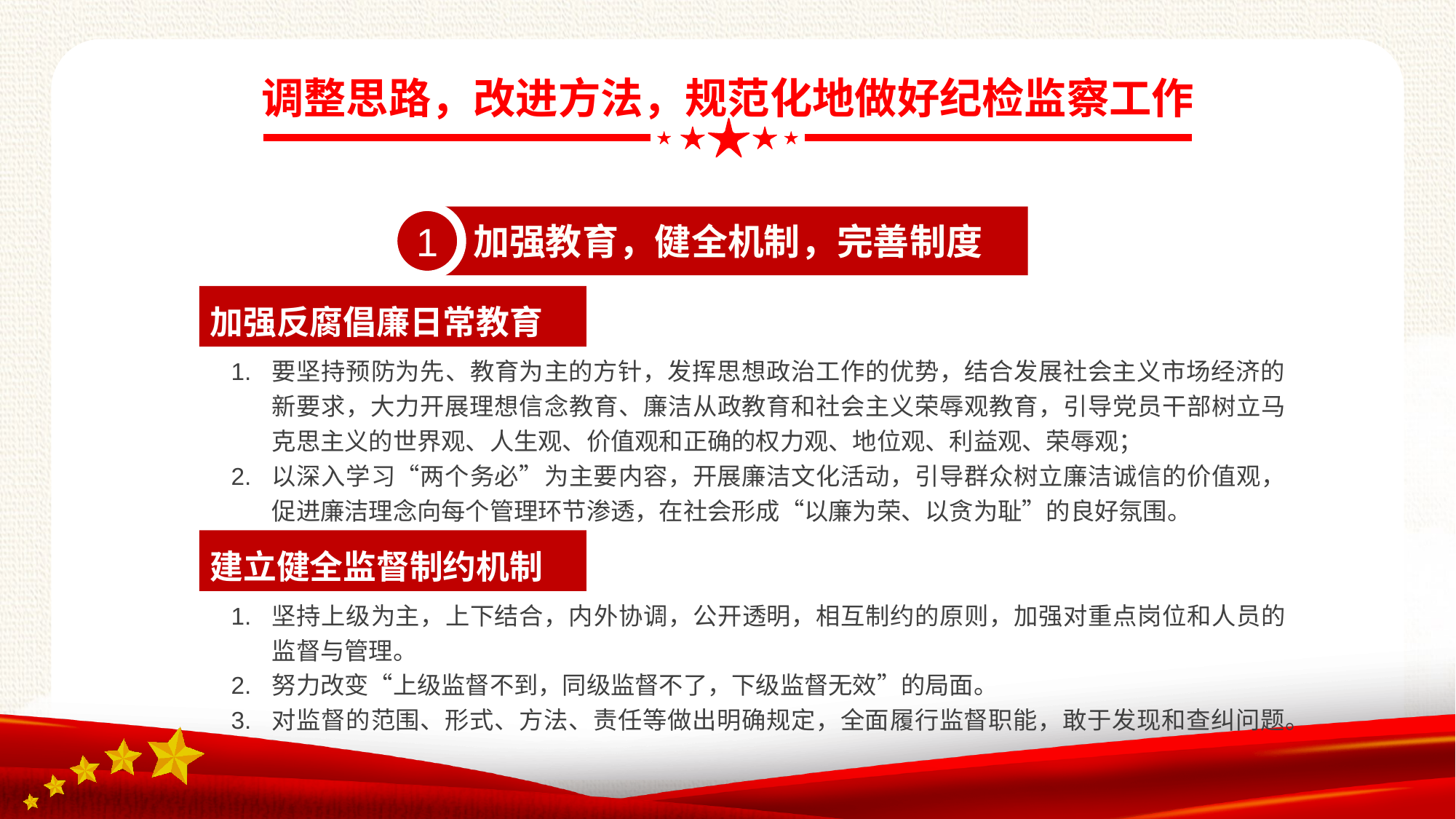

1
加强教育，健全机制，完善制度
加强反腐倡廉日常教育
要坚持预防为先、教育为主的方针，发挥思想政治工作的优势，结合发展社会主义市场经济的新要求，大力开展理想信念教育、廉洁从政教育和社会主义荣辱观教育，引导党员干部树立马克思主义的世界观、人生观、价值观和正确的权力观、地位观、利益观、荣辱观；
以深入学习“两个务必”为主要内容，开展廉洁文化活动，引导群众树立廉洁诚信的价值观，促进廉洁理念向每个管理环节渗透，在社会形成“以廉为荣、以贪为耻”的良好氛围。
建立健全监督制约机制
坚持上级为主，上下结合，内外协调，公开透明，相互制约的原则，加强对重点岗位和人员的监督与管理。
努力改变“上级监督不到，同级监督不了，下级监督无效”的局面。
对监督的范围、形式、方法、责任等做出明确规定，全面履行监督职能，敢于发现和查纠问题。